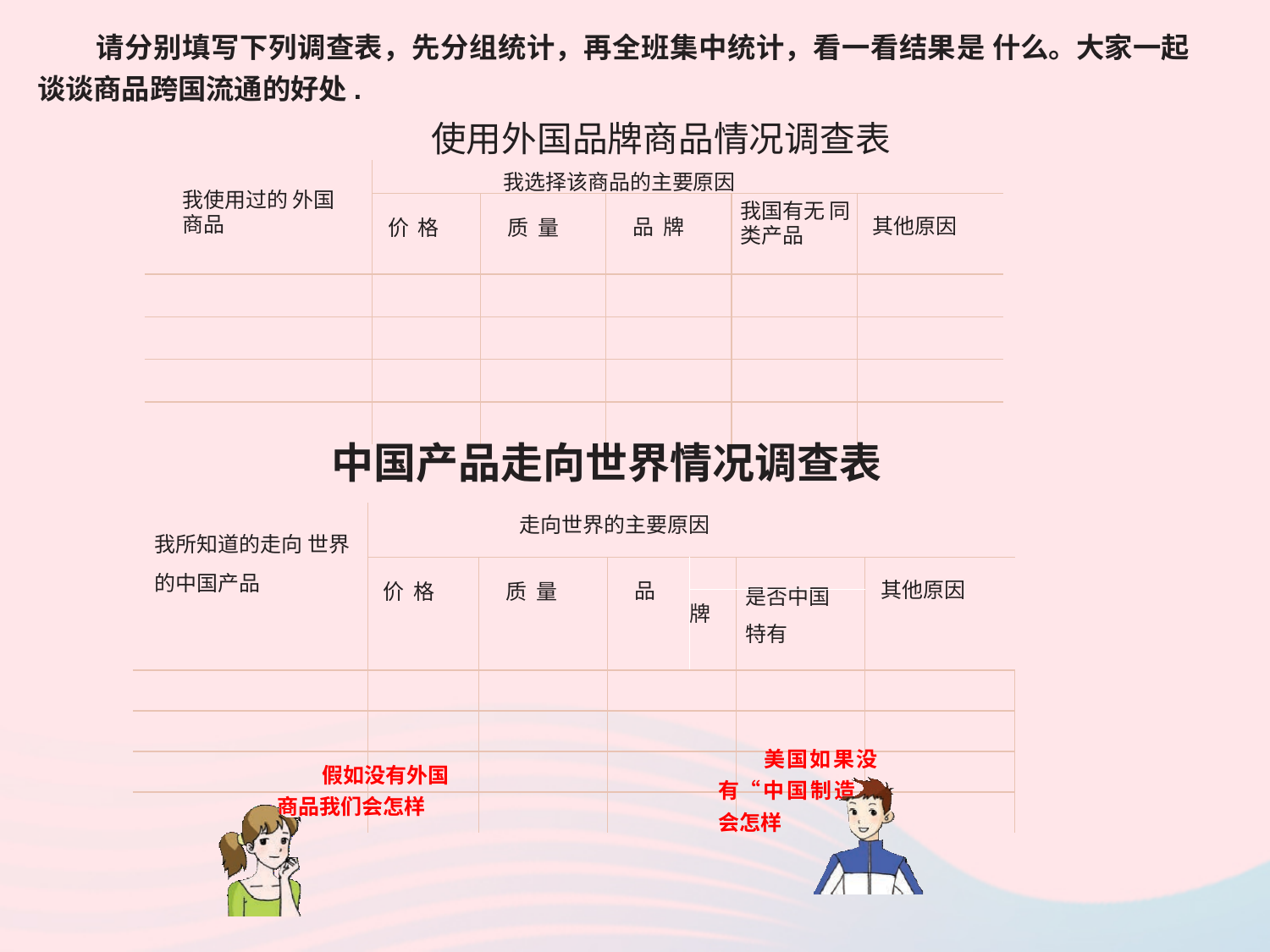

请分别填写下列调查表，先分组统计，再全班集中统计，看一看结果是 什么。大家一起谈谈商品跨国流通的好处.
               使用外国品牌商品情况调查表
| 我使用过的 外国商品 | 我选择该商品的主要原因 |  |  |  |  |
| --- | --- | --- | --- | --- | --- |
|  | 价 格 | 质 量 | 品 牌 | 我国有无 同类产品 | 其他原因 |
|  |  |  |  |  |  |
|  |  |  |  |  |  |
|  |  |  |  |  |  |
|  |  |  |  |  |  |
中国产品走向世界情况调查表
| 我所知道的走向 世界的中国产品 | 走向世界的主要原因 |  |  |  |  |  |
| --- | --- | --- | --- | --- | --- | --- |
|  | 价 格 | 质 量 | 品 |  |  | 其他原因 |
|  |  |  |  | 牌 | 是否中国 特有 |  |
|  |  |  |  |  |  |  |
|  |  |  |  |  |  |  |
|  |  |  |  |  |  |  |
|  |  |  |  |  |  |  |
美国如果没 有“中国制造 会怎样
假如没有外国 商品我们会怎样